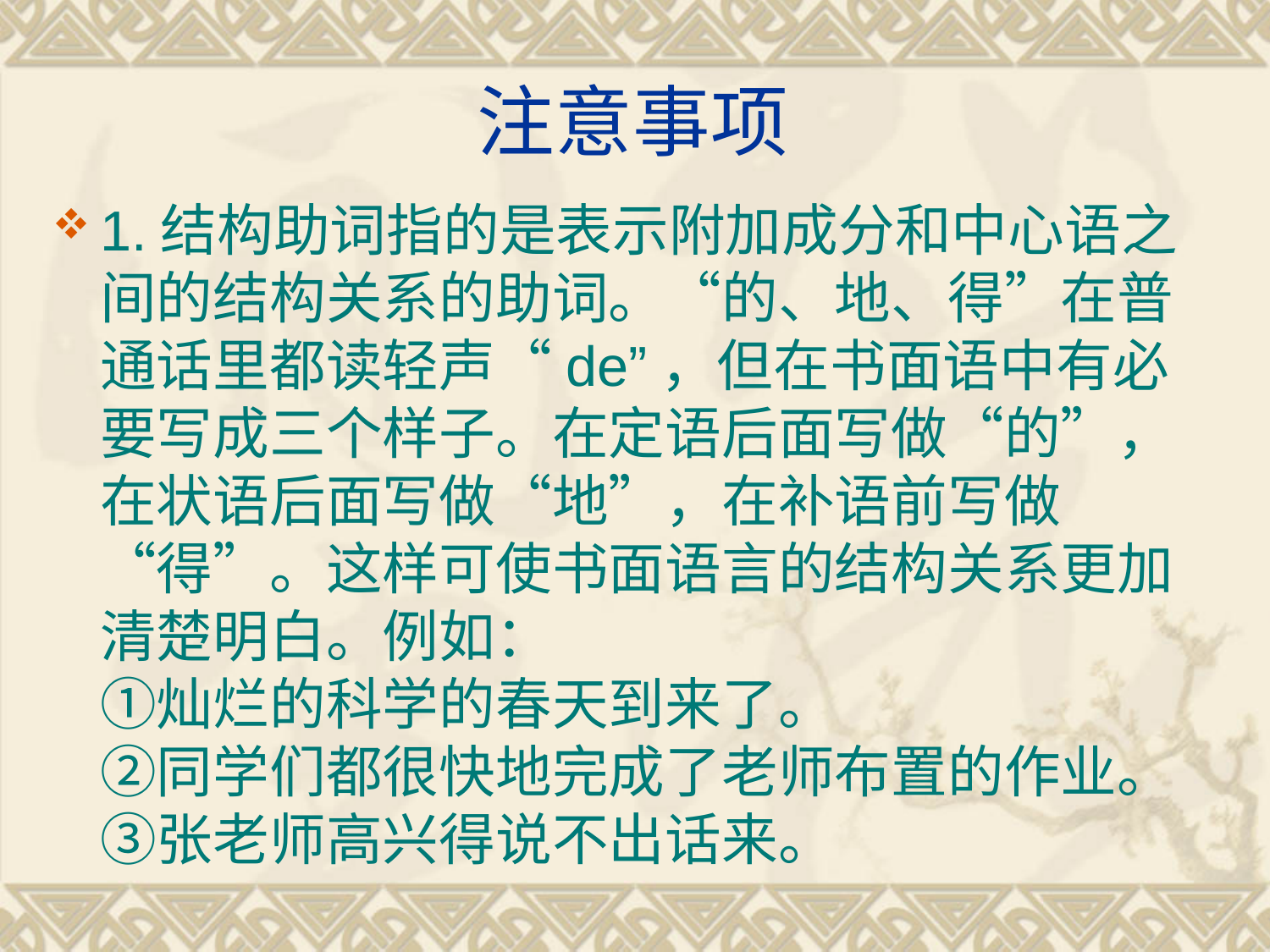

# 注意事项
1.结构助词指的是表示附加成分和中心语之间的结构关系的助词。“的、地、得”在普通话里都读轻声“de”，但在书面语中有必要写成三个样子。在定语后面写做“的”，在状语后面写做“地”，在补语前写做“得”。这样可使书面语言的结构关系更加清楚明白。例如：
①灿烂的科学的春天到来了。
②同学们都很快地完成了老师布置的作业。
③张老师高兴得说不出话来。